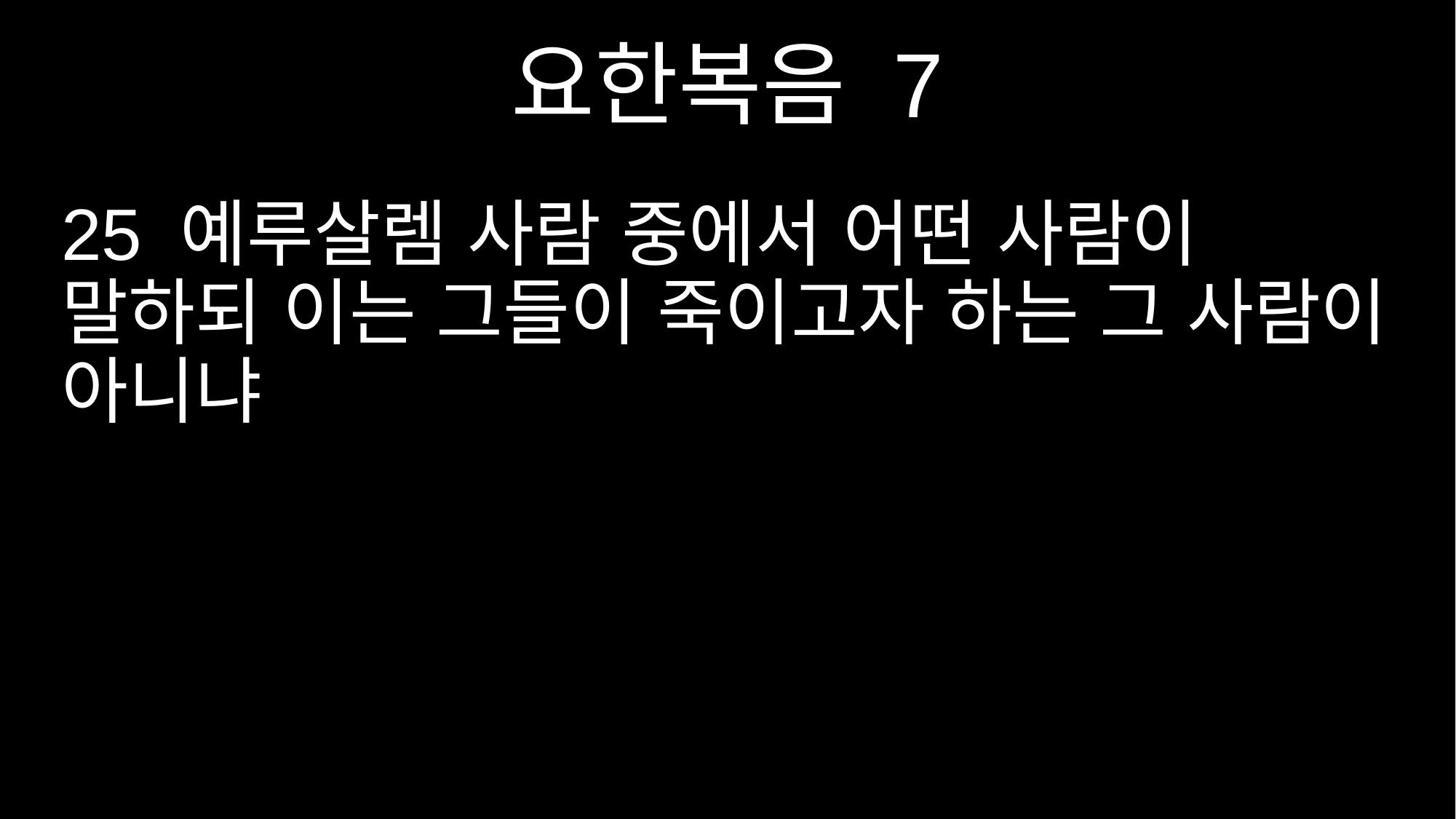

요한복음 7
25 예루살렘 사람 중에서 어떤 사람이 말하되 이는 그들이 죽이고자 하는 그 사람이 아니냐